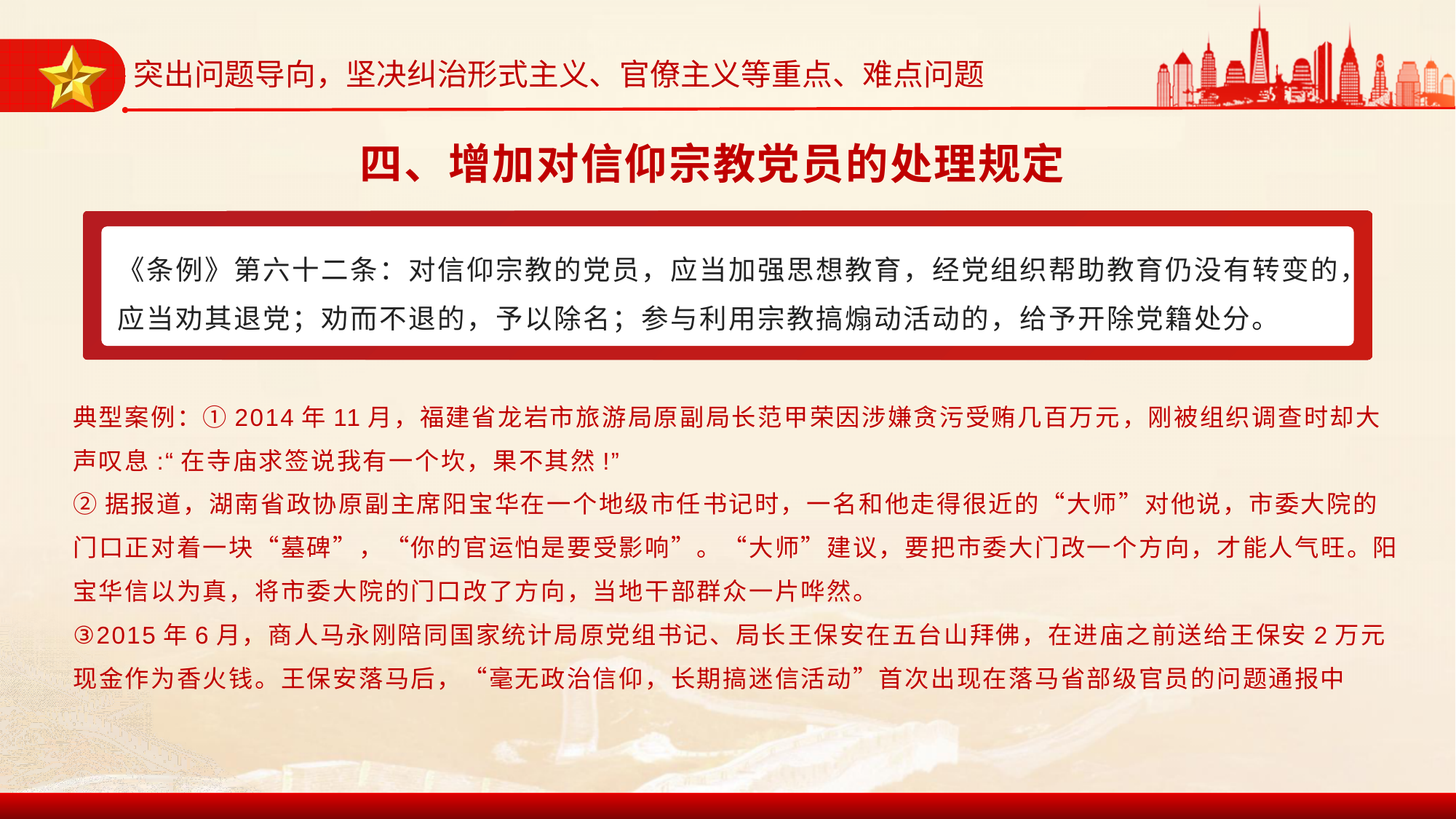

突出问题导向，坚决纠治形式主义、官僚主义等重点、难点问题
四、增加对信仰宗教党员的处理规定

《条例》第六十二条：对信仰宗教的党员，应当加强思想教育，经党组织帮助教育仍没有转变的，应当劝其退党；劝而不退的，予以除名；参与利用宗教搞煽动活动的，给予开除党籍处分。
典型案例：①2014年11月，福建省龙岩市旅游局原副局长范甲荣因涉嫌贪污受贿几百万元，刚被组织调查时却大声叹息:“在寺庙求签说我有一个坎，果不其然!”
②据报道，湖南省政协原副主席阳宝华在一个地级市任书记时，一名和他走得很近的“大师”对他说，市委大院的门口正对着一块“墓碑”，“你的官运怕是要受影响”。“大师”建议，要把市委大门改一个方向，才能人气旺。阳宝华信以为真，将市委大院的门口改了方向，当地干部群众一片哗然。
③2015年6月，商人马永刚陪同国家统计局原党组书记、局长王保安在五台山拜佛，在进庙之前送给王保安2万元现金作为香火钱。王保安落马后，“毫无政治信仰，长期搞迷信活动”首次出现在落马省部级官员的问题通报中